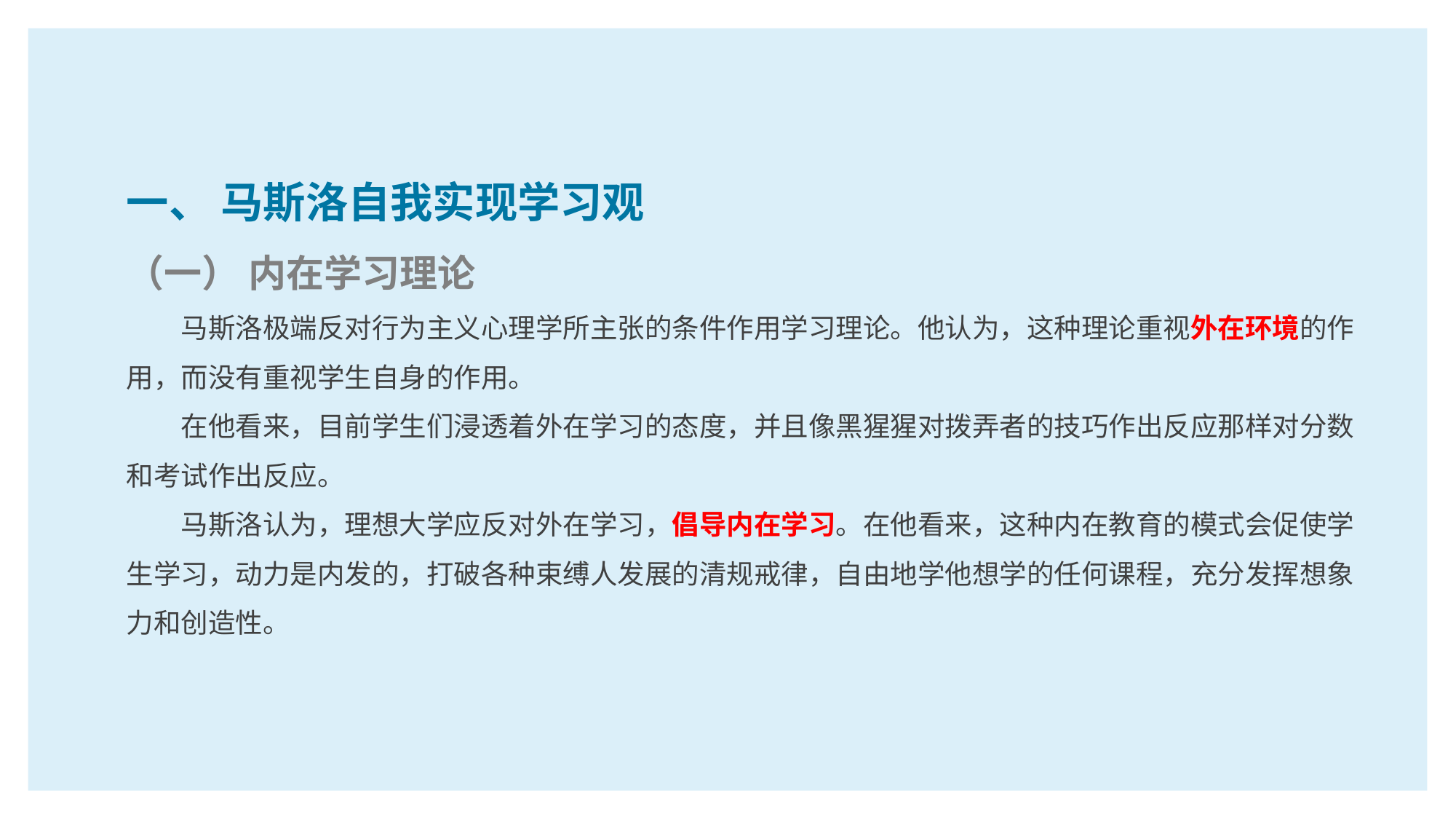

一、 马斯洛自我实现学习观
（一） 内在学习理论
马斯洛极端反对行为主义心理学所主张的条件作用学习理论。他认为，这种理论重视外在环境的作用，而没有重视学生自身的作用。
在他看来，目前学生们浸透着外在学习的态度，并且像黑猩猩对拨弄者的技巧作出反应那样对分数和考试作出反应。
马斯洛认为，理想大学应反对外在学习，倡导内在学习。在他看来，这种内在教育的模式会促使学生学习，动力是内发的，打破各种束缚人发展的清规戒律，自由地学他想学的任何课程，充分发挥想象力和创造性。